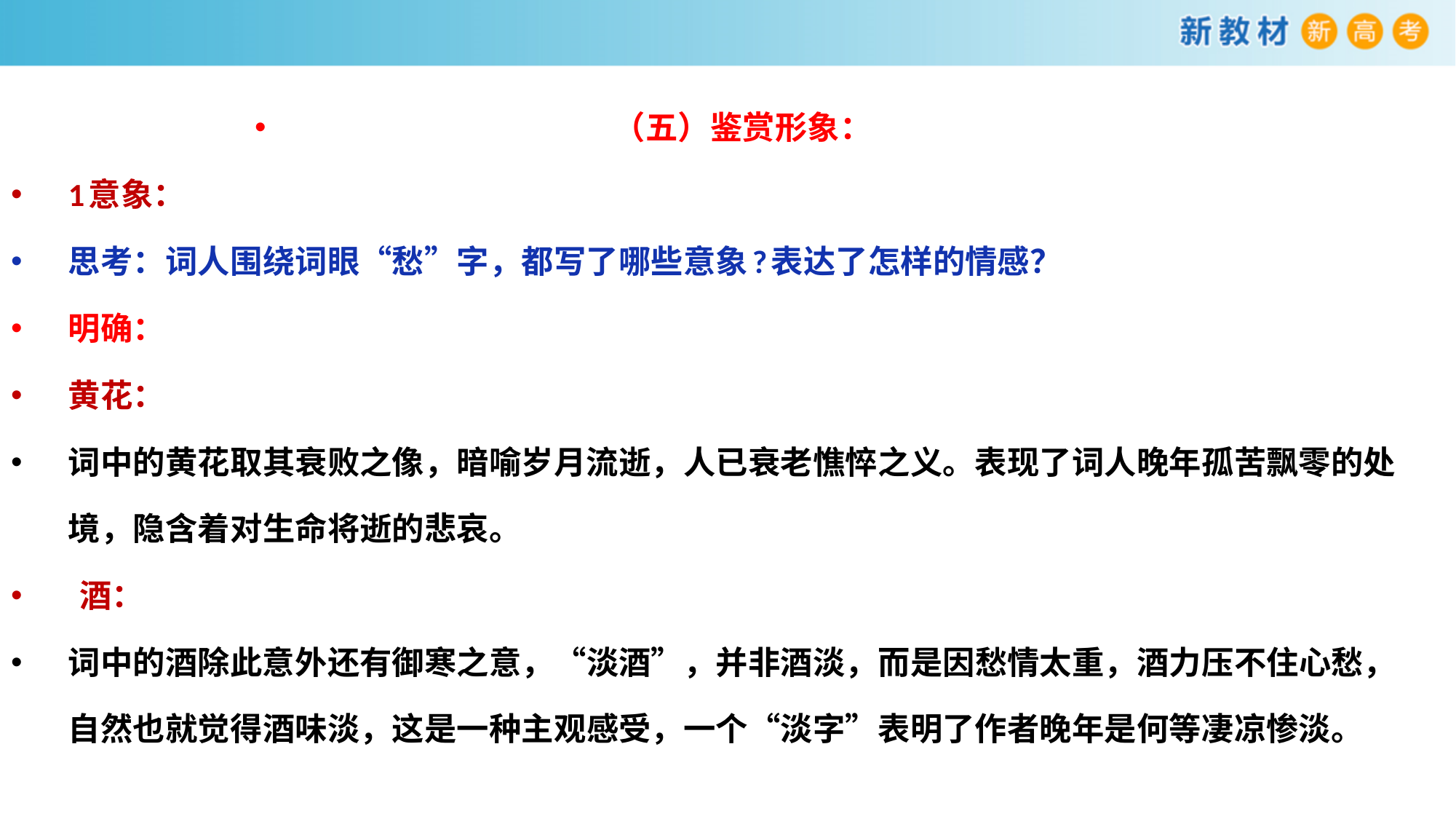

（五）鉴赏形象：
1意象：
思考：词人围绕词眼“愁”字，都写了哪些意象?表达了怎样的情感？
明确：
黄花：
词中的黄花取其衰败之像，暗喻岁月流逝，人已衰老憔悴之义。表现了词人晚年孤苦飘零的处境，隐含着对生命将逝的悲哀。
 酒：
词中的酒除此意外还有御寒之意，“淡酒”，并非酒淡，而是因愁情太重，酒力压不住心愁，自然也就觉得酒味淡，这是一种主观感受，一个“淡字”表明了作者晚年是何等凄凉惨淡。